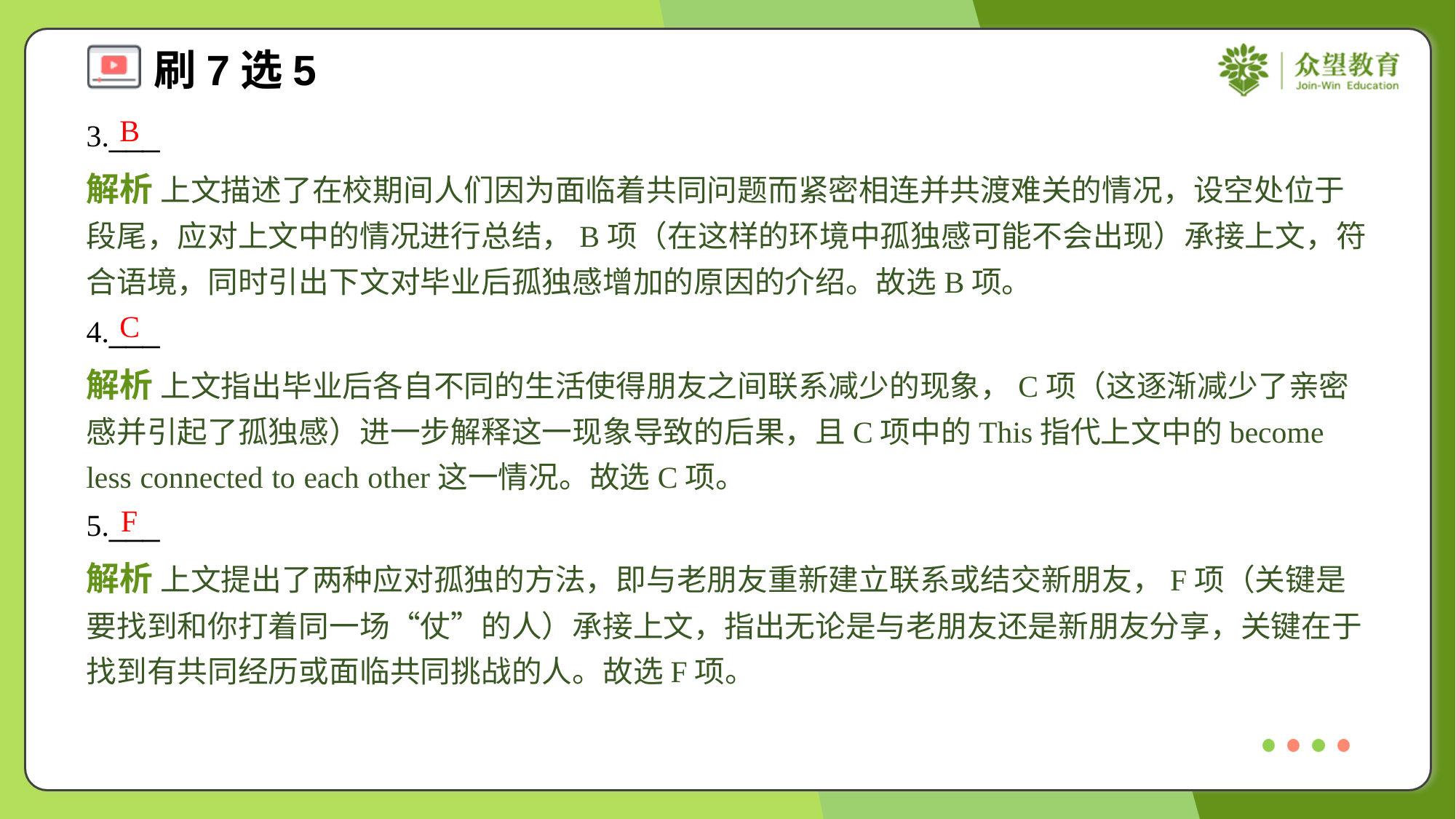

B
3.___
解析 上文描述了在校期间人们因为面临着共同问题而紧密相连并共渡难关的情况，设空处位于段尾，应对上文中的情况进行总结，B项（在这样的环境中孤独感可能不会出现）承接上文，符合语境，同时引出下文对毕业后孤独感增加的原因的介绍。故选B项。
C
4.___
解析 上文指出毕业后各自不同的生活使得朋友之间联系减少的现象，C项（这逐渐减少了亲密感并引起了孤独感）进一步解释这一现象导致的后果，且C项中的This指代上文中的become less connected to each other这一情况。故选C项。
F
5.___
解析 上文提出了两种应对孤独的方法，即与老朋友重新建立联系或结交新朋友，F项（关键是要找到和你打着同一场“仗”的人）承接上文，指出无论是与老朋友还是新朋友分享，关键在于找到有共同经历或面临共同挑战的人。故选F项。